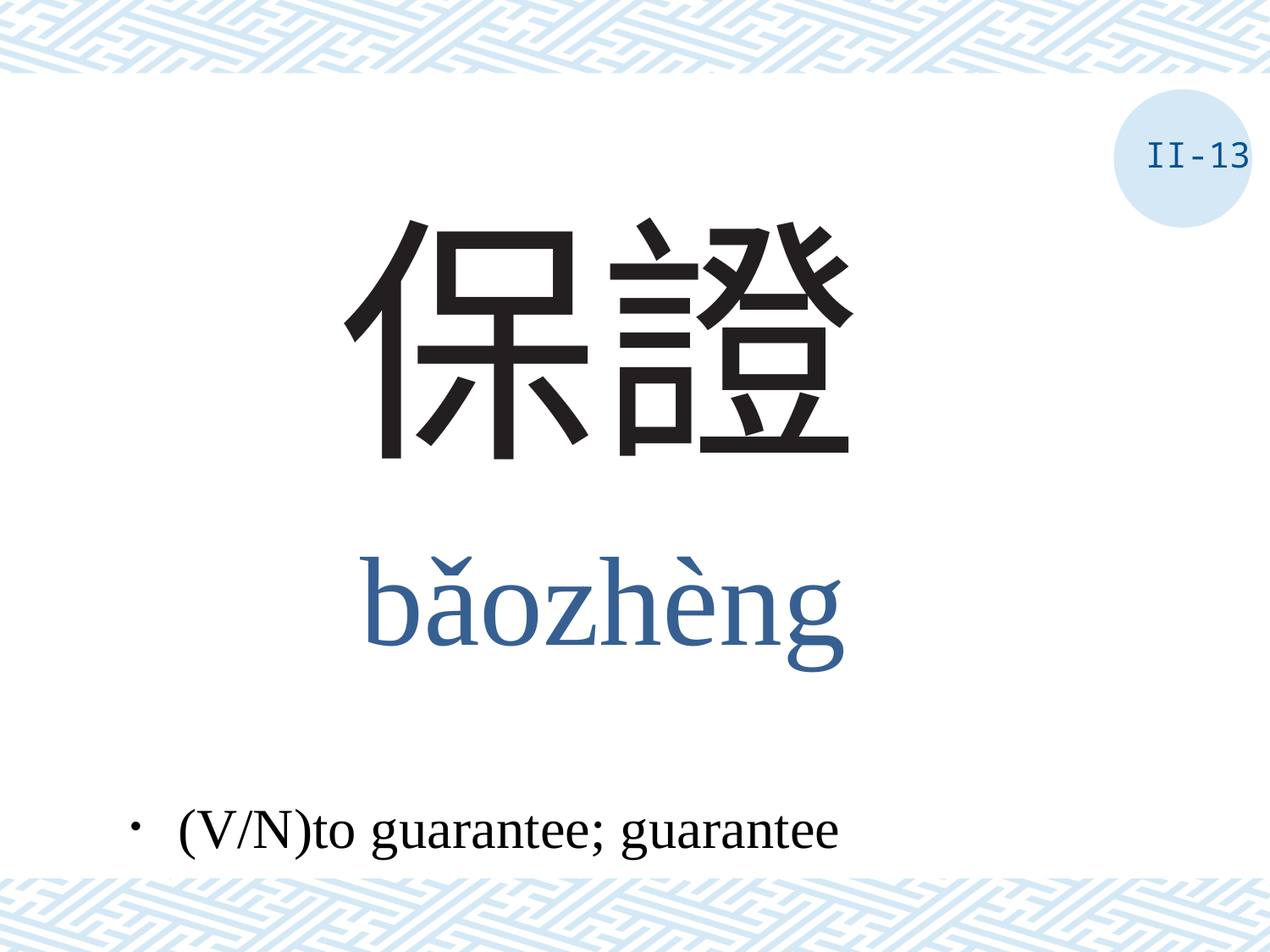

II-13

# 保證
bǎozhèng
．(V/N)to guarantee; guarantee